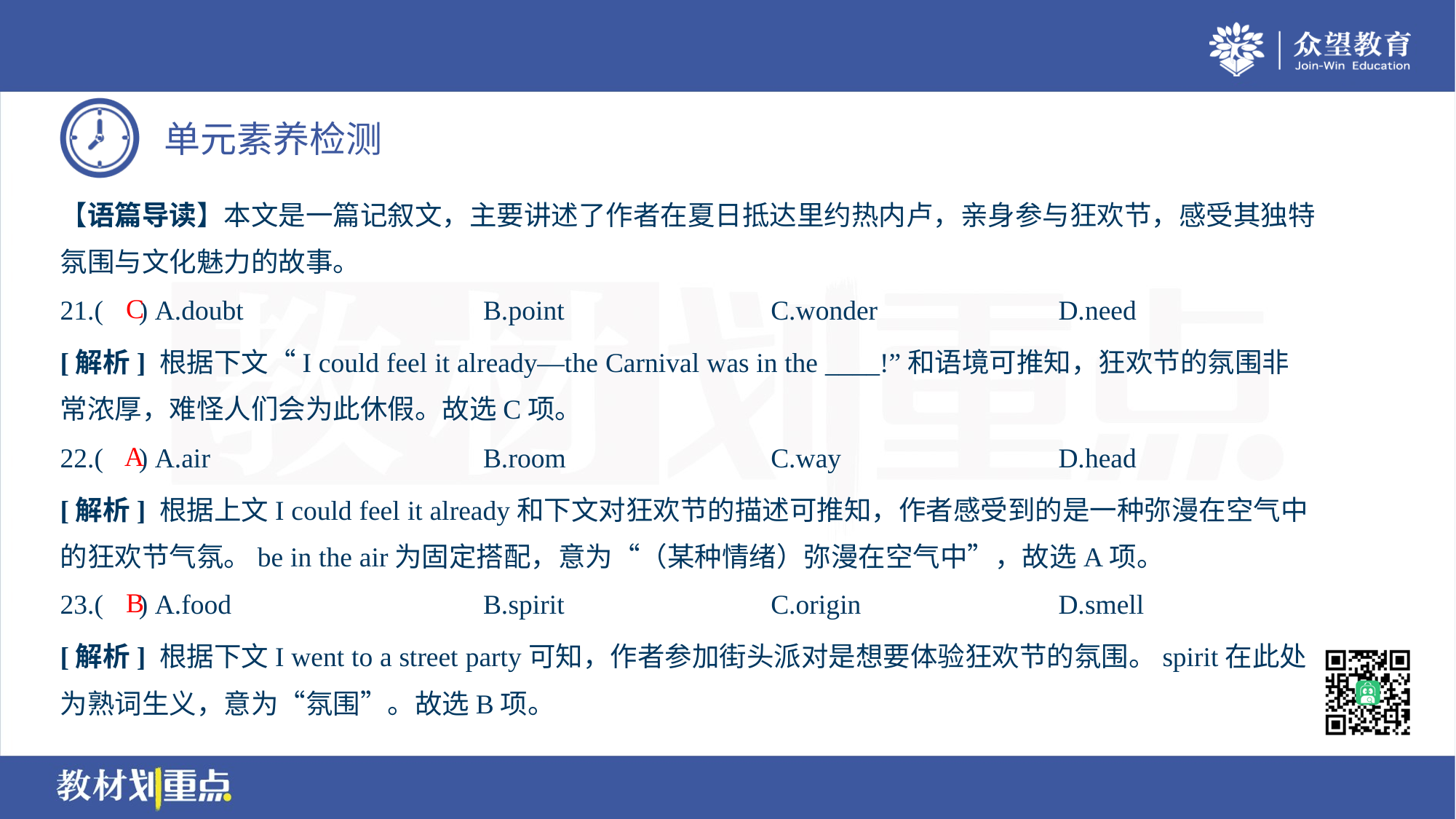

【语篇导读】本文是一篇记叙文，主要讲述了作者在夏日抵达里约热内卢，亲身参与狂欢节，感受其独特
氛围与文化魅力的故事。
C
21.(     ) A.doubt	B.point	C.wonder	D.need
[解析] 根据下文“I could feel it already—the Carnival was in the ____!”和语境可推知，狂欢节的氛围非
常浓厚，难怪人们会为此休假。故选C项。
A
22.(     ) A.air	B.room	C.way	D.head
[解析] 根据上文I could feel it already和下文对狂欢节的描述可推知，作者感受到的是一种弥漫在空气中
的狂欢节气氛。be in the air为固定搭配，意为“（某种情绪）弥漫在空气中”，故选A项。
B
23.(     ) A.food	B.spirit	C.origin	D.smell
[解析] 根据下文I went to a street party可知，作者参加街头派对是想要体验狂欢节的氛围。spirit在此处
为熟词生义，意为“氛围”。故选B项。